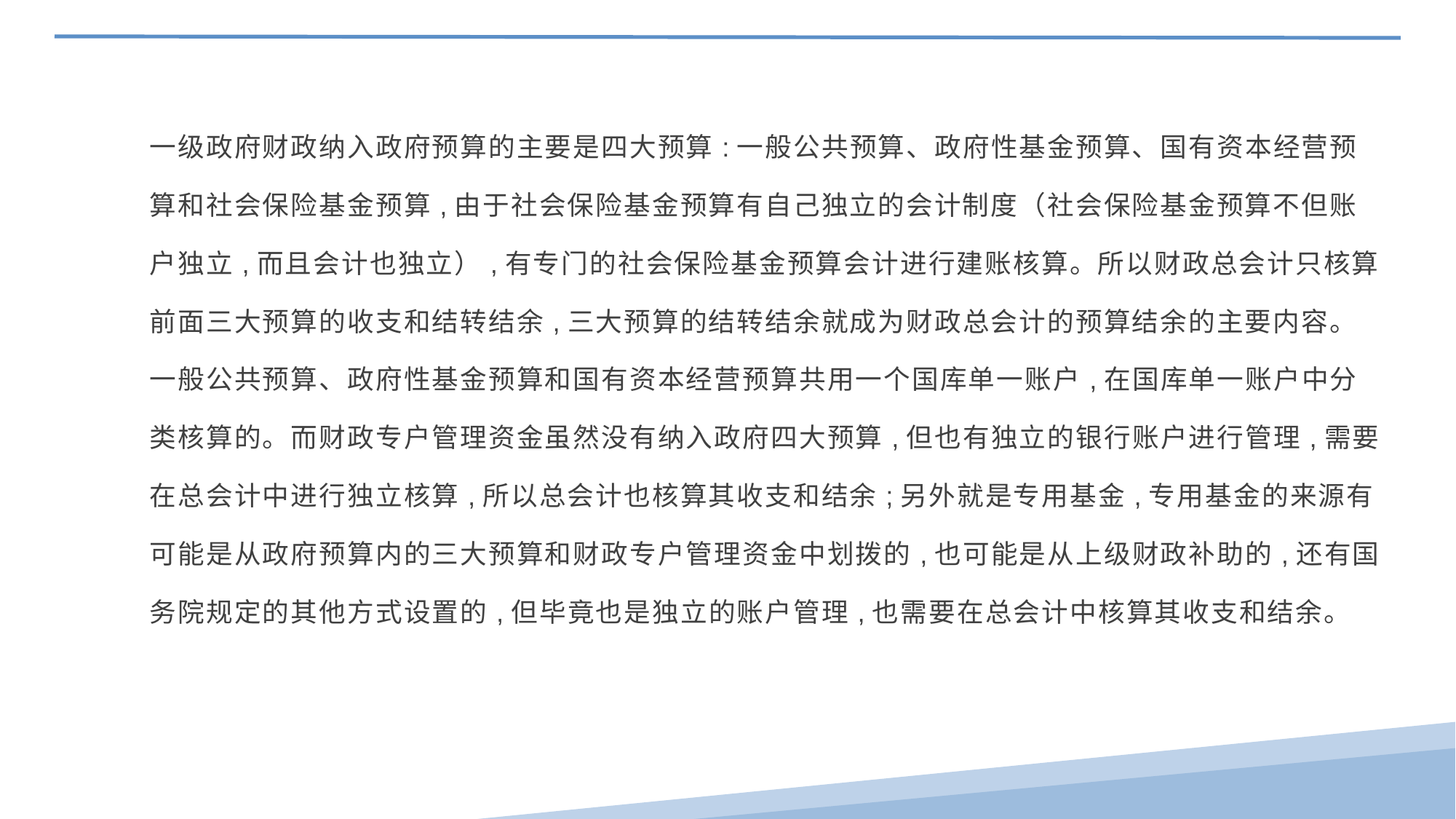

一级政府财政纳入政府预算的主要是四大预算:一般公共预算、政府性基金预算、国有资本经营预算和社会保险基金预算,由于社会保险基金预算有自己独立的会计制度（社会保险基金预算不但账户独立,而且会计也独立）,有专门的社会保险基金预算会计进行建账核算。所以财政总会计只核算前面三大预算的收支和结转结余,三大预算的结转结余就成为财政总会计的预算结余的主要内容。一般公共预算、政府性基金预算和国有资本经营预算共用一个国库单一账户,在国库单一账户中分类核算的。而财政专户管理资金虽然没有纳入政府四大预算,但也有独立的银行账户进行管理,需要在总会计中进行独立核算,所以总会计也核算其收支和结余;另外就是专用基金,专用基金的来源有可能是从政府预算内的三大预算和财政专户管理资金中划拨的,也可能是从上级财政补助的,还有国务院规定的其他方式设置的,但毕竟也是独立的账户管理,也需要在总会计中核算其收支和结余。